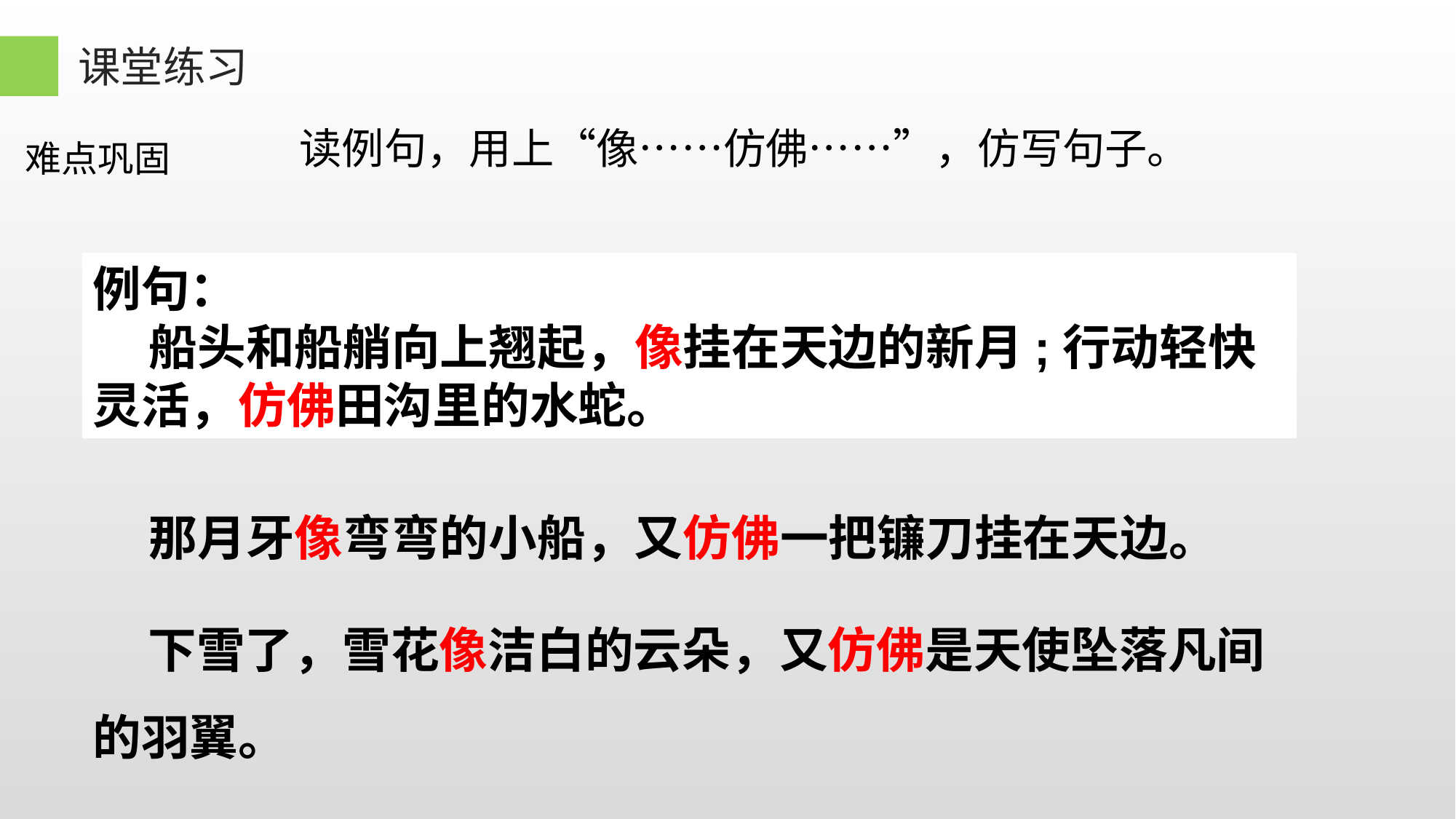

课堂练习

难点巩固
读例句，用上“像……仿佛……”，仿写句子。
例句：
    船头和船艄向上翘起，像挂在天边的新月;行动轻快灵活，仿佛田沟里的水蛇。
    那月牙像弯弯的小船，又仿佛一把镰刀挂在天边。
    下雪了，雪花像洁白的云朵，又仿佛是天使坠落凡间的羽翼。
8